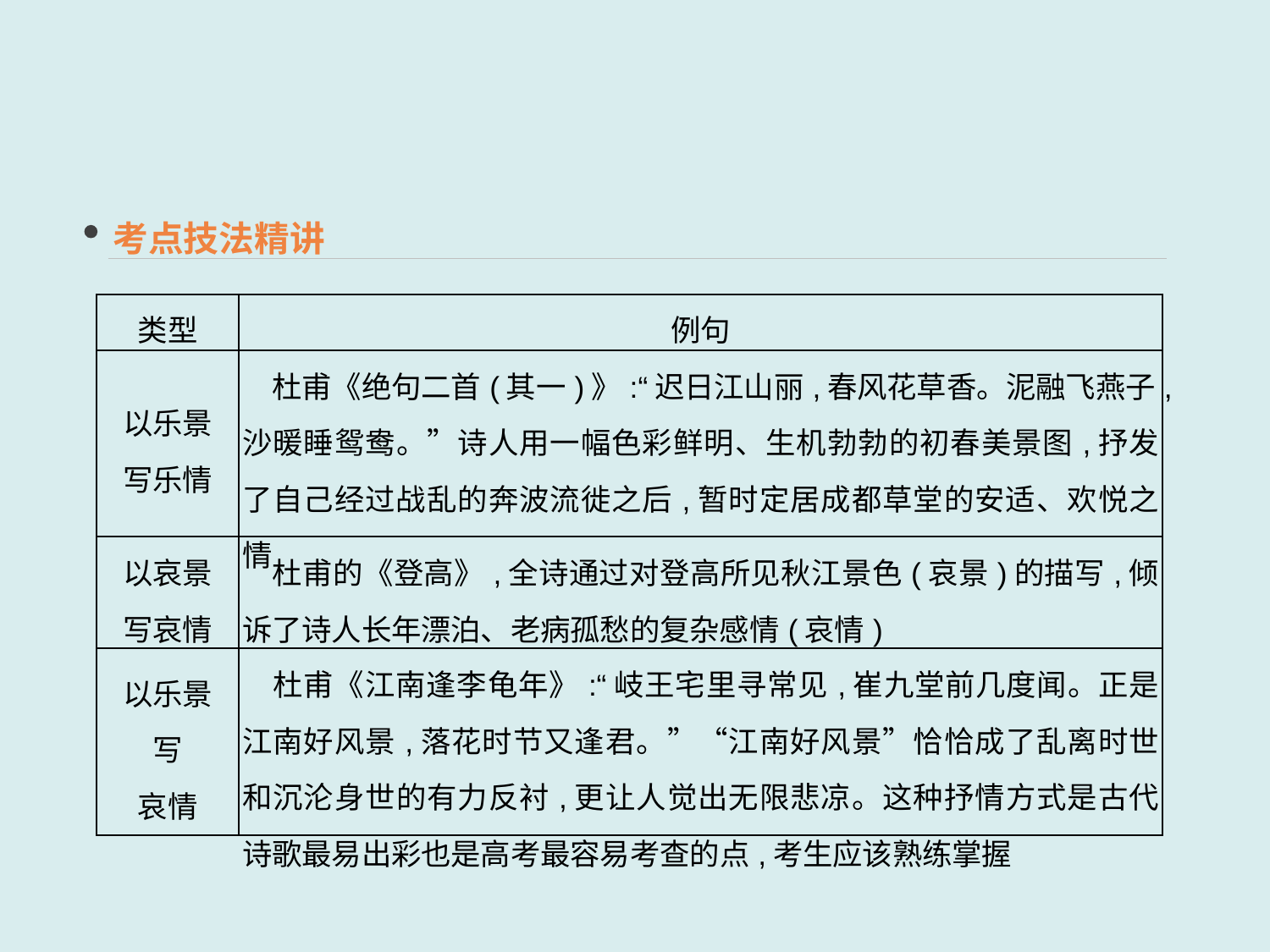

考点技法精讲

| 类型 | 例句 |
| --- | --- |
| 以乐景 写乐情 | 杜甫《绝句二首(其一)》:“迟日江山丽,春风花草香。泥融飞燕子,沙暖睡鸳鸯。”诗人用一幅色彩鲜明、生机勃勃的初春美景图,抒发了自己经过战乱的奔波流徙之后,暂时定居成都草堂的安适、欢悦之情 |
| 以哀景 写哀情 | 杜甫的《登高》,全诗通过对登高所见秋江景色(哀景)的描写,倾诉了诗人长年漂泊、老病孤愁的复杂感情(哀情) |
| 以乐景 写 哀情 | 杜甫《江南逢李龟年》:“岐王宅里寻常见,崔九堂前几度闻。正是江南好风景,落花时节又逢君。”“江南好风景”恰恰成了乱离时世和沉沦身世的有力反衬,更让人觉出无限悲凉。这种抒情方式是古代诗歌最易出彩也是高考最容易考查的点,考生应该熟练掌握 |